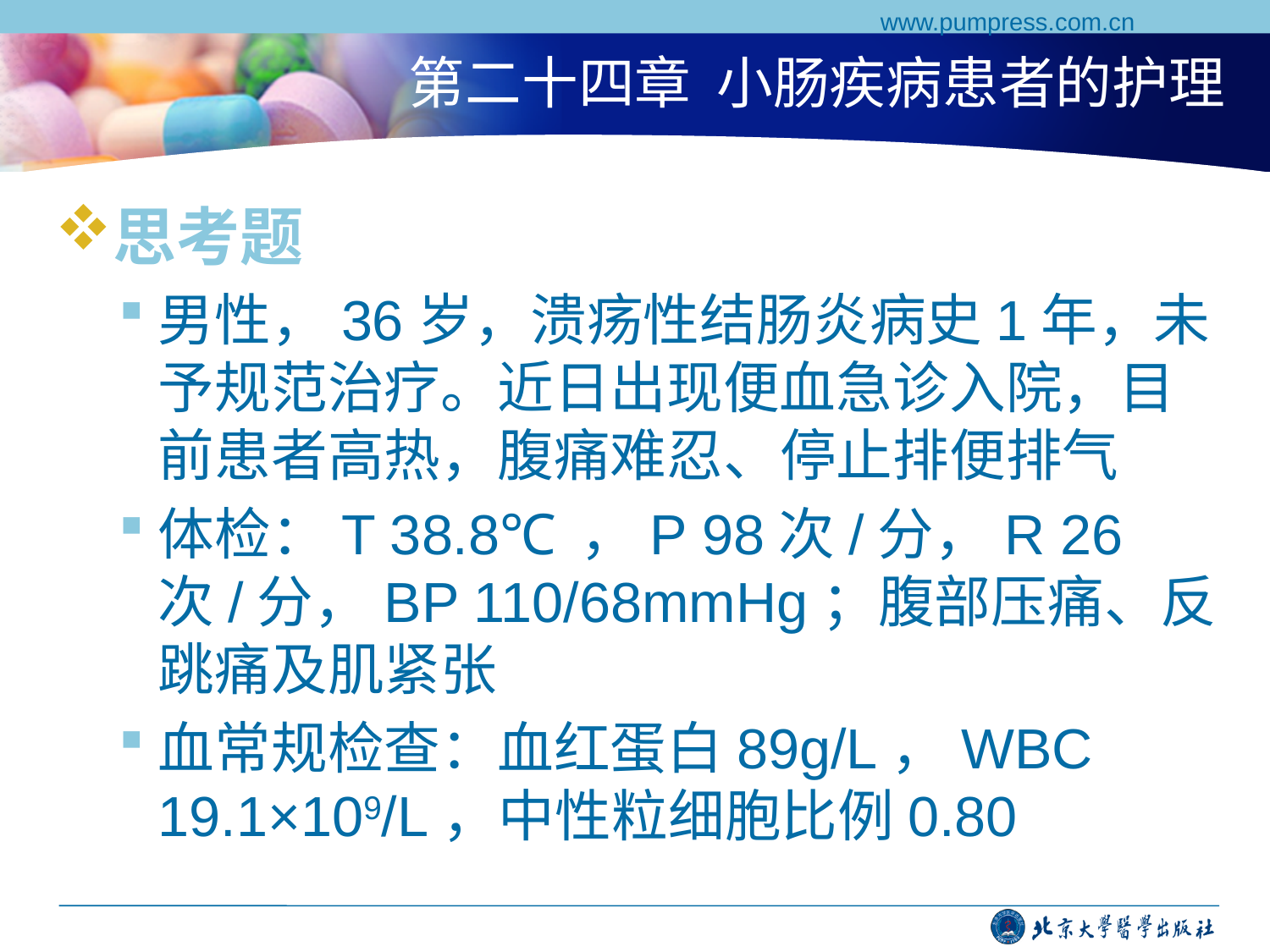

www.pumpress.com.cn
# 第二十四章  小肠疾病患者的护理
思考题
男性，36岁，溃疡性结肠炎病史1年，未予规范治疗。近日出现便血急诊入院，目前患者高热，腹痛难忍、停止排便排气
体检：T 38.8℃，P 98次/分，R 26次/分，BP 110/68mmHg；腹部压痛、反跳痛及肌紧张
血常规检查：血红蛋白89g/L，WBC 19.1×109/L，中性粒细胞比例0.80